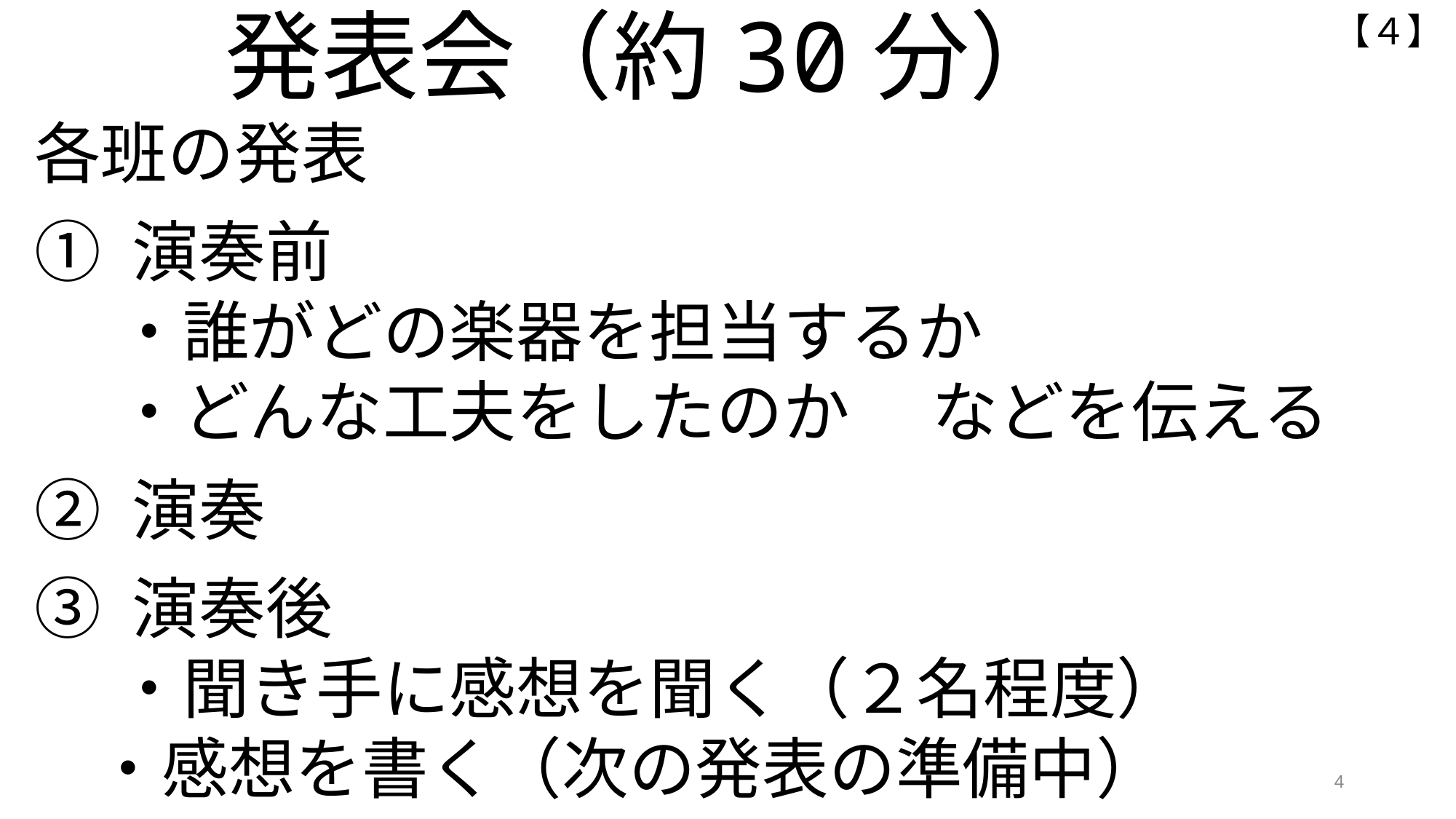

発表会（約30分）
【４】
各班の発表

① 演奏前
　 ・誰がどの楽器を担当するか
　 ・どんな工夫をしたのか　 などを伝える

② 演奏

③ 演奏後
　 ・聞き手に感想を聞く（２名程度）
   ・感想を書く（次の発表の準備中）
4